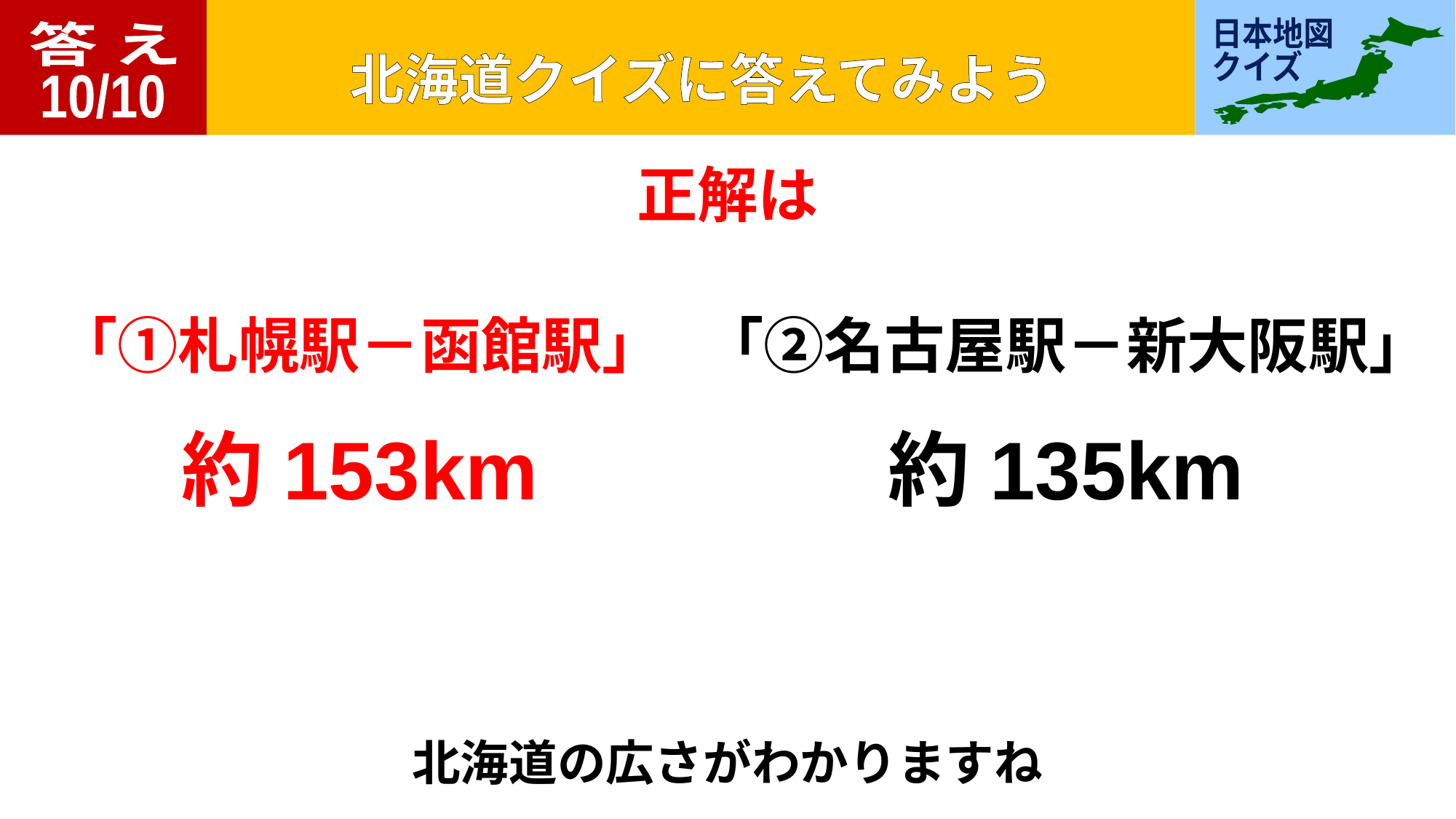

答 え
10/10
正解は
「①札幌駅－函館駅」
「②名古屋駅－新大阪駅」
約153km
約135km
北海道の広さがわかりますね